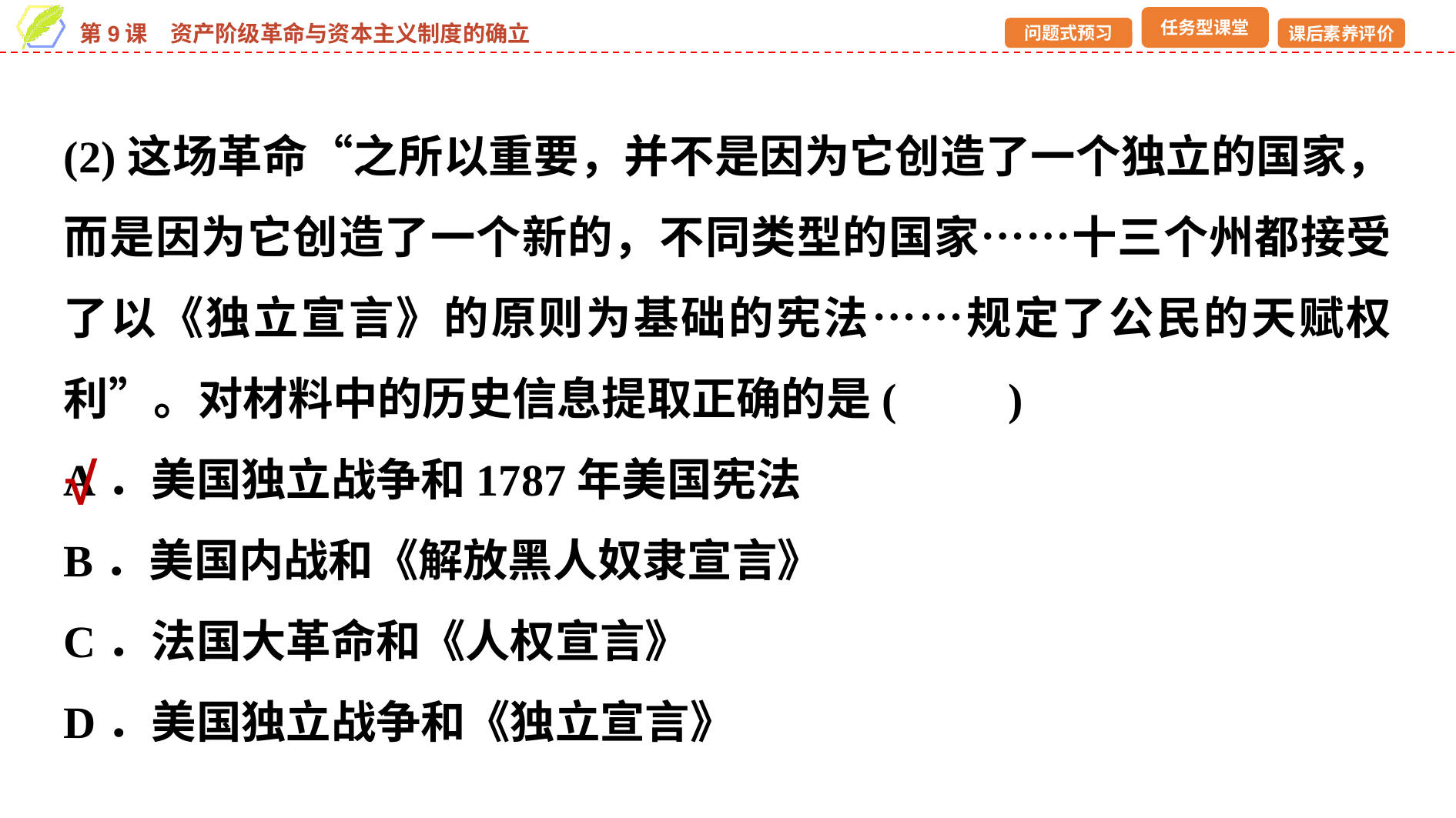

(2)这场革命“之所以重要，并不是因为它创造了一个独立的国家，而是因为它创造了一个新的，不同类型的国家……十三个州都接受了以《独立宣言》的原则为基础的宪法……规定了公民的天赋权利”。对材料中的历史信息提取正确的是(　　)
A．美国独立战争和1787年美国宪法
B．美国内战和《解放黑人奴隶宣言》
C．法国大革命和《人权宣言》
D．美国独立战争和《独立宣言》
√